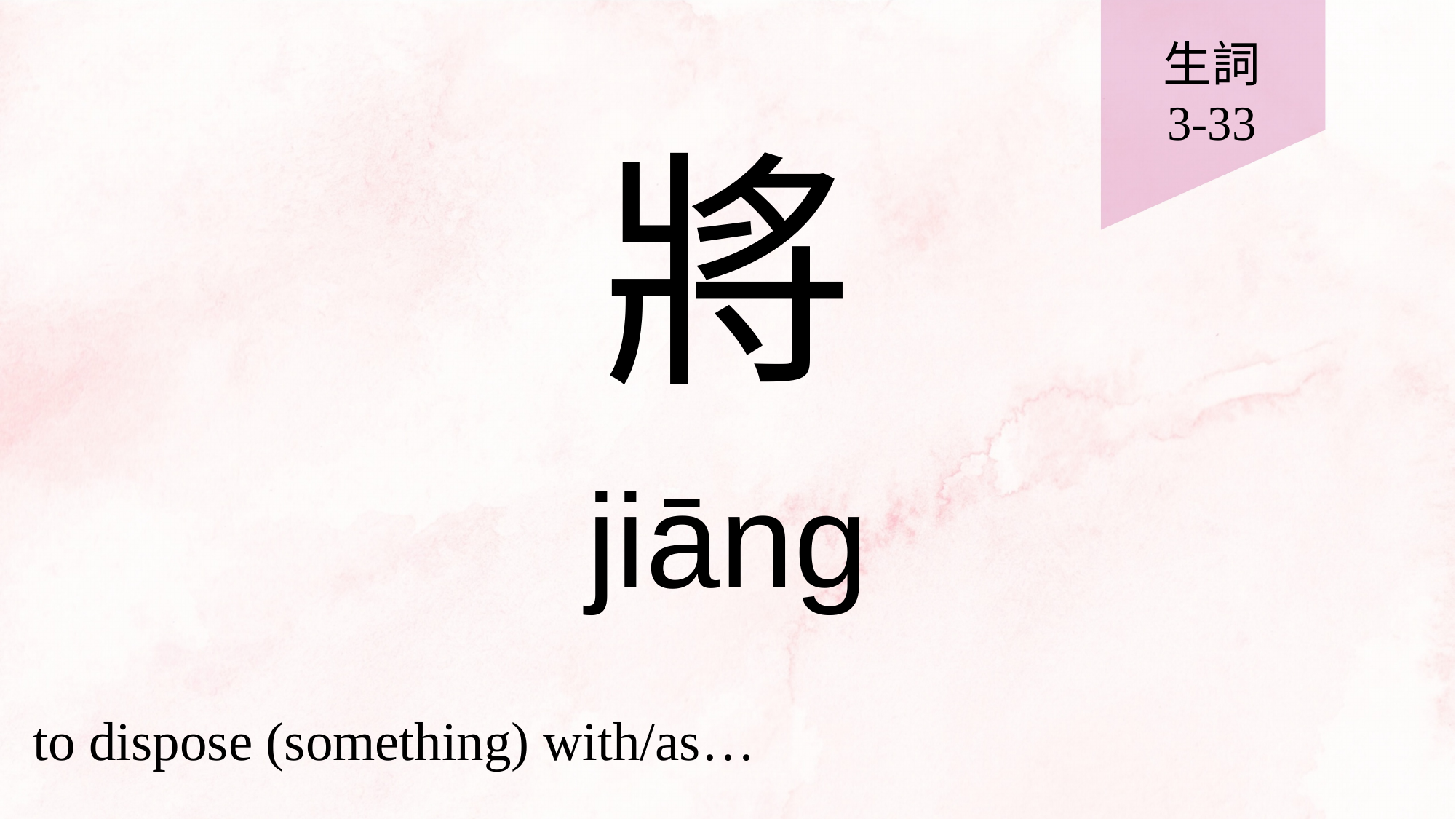

生詞
3-33
# 將
jiāng
to dispose (something) with/as…